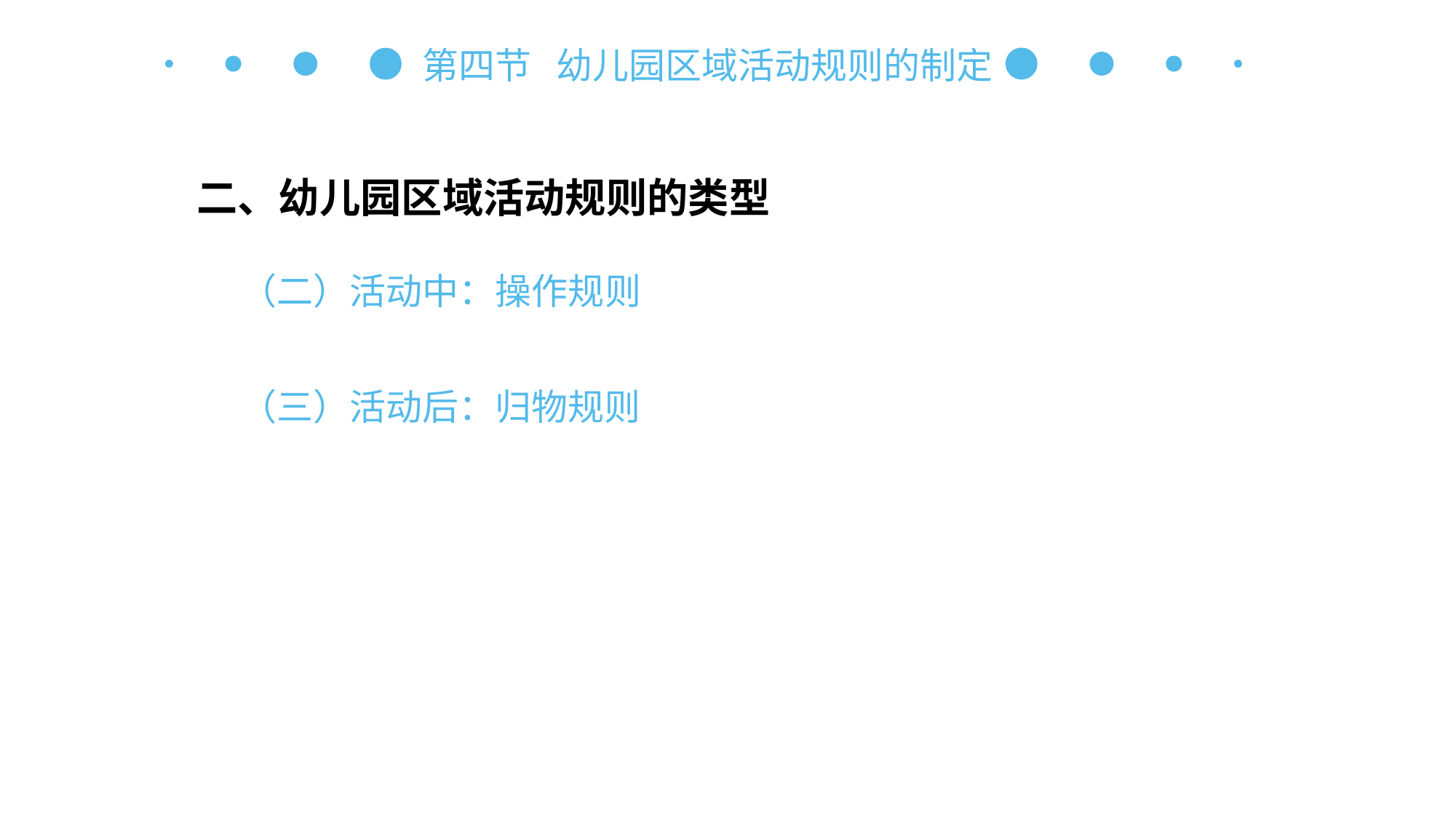

第四节   幼儿园区域活动规则的制定

二、幼儿园区域活动规则的类型
（二）活动中：操作规则
（三）活动后：归物规则